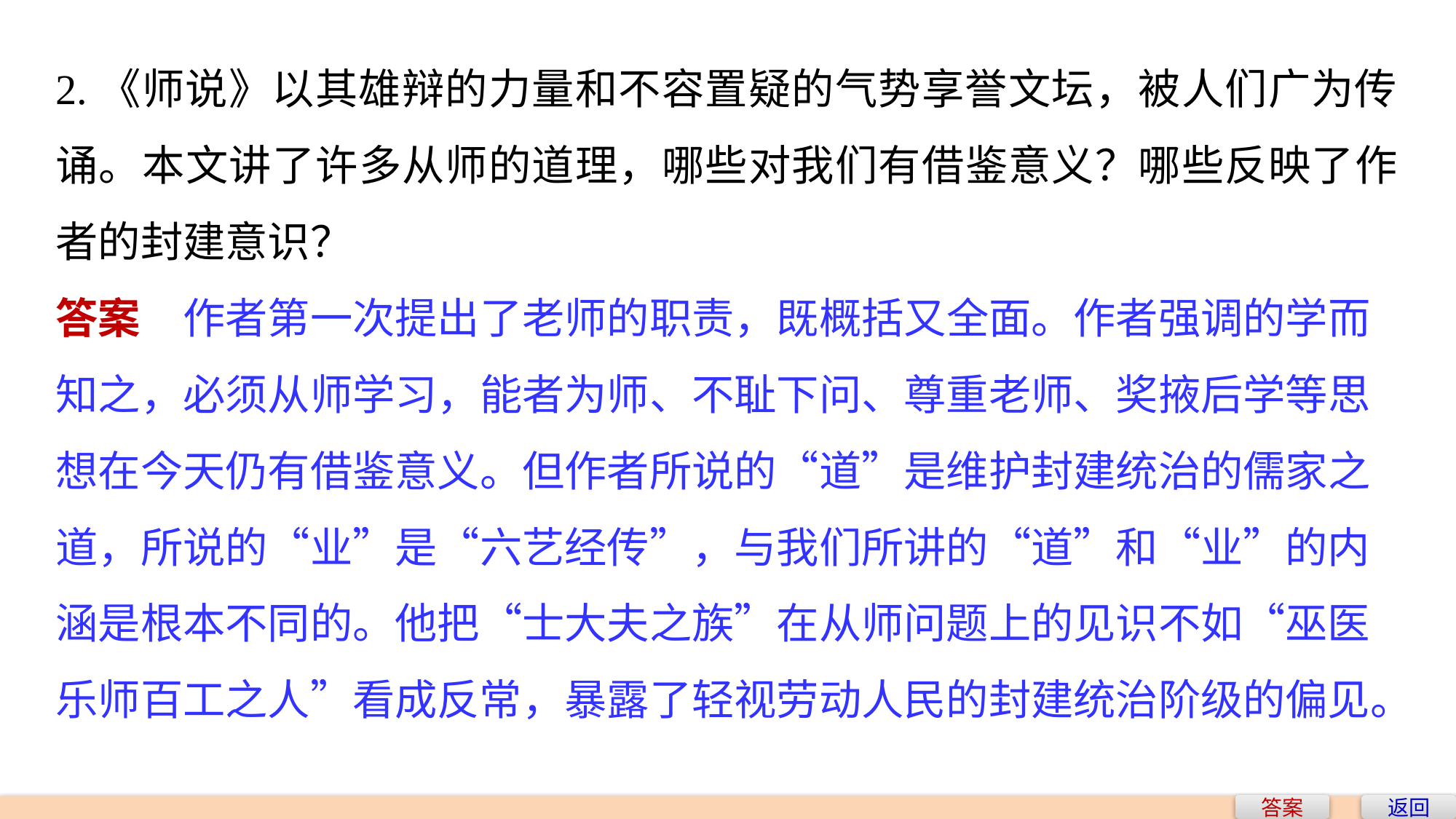

2.《师说》以其雄辩的力量和不容置疑的气势享誉文坛，被人们广为传诵。本文讲了许多从师的道理，哪些对我们有借鉴意义？哪些反映了作者的封建意识？
答案　作者第一次提出了老师的职责，既概括又全面。作者强调的学而知之，必须从师学习，能者为师、不耻下问、尊重老师、奖掖后学等思想在今天仍有借鉴意义。但作者所说的“道”是维护封建统治的儒家之道，所说的“业”是“六艺经传”，与我们所讲的“道”和“业”的内涵是根本不同的。他把“士大夫之族”在从师问题上的见识不如“巫医乐师百工之人”看成反常，暴露了轻视劳动人民的封建统治阶级的偏见。
答案
返回